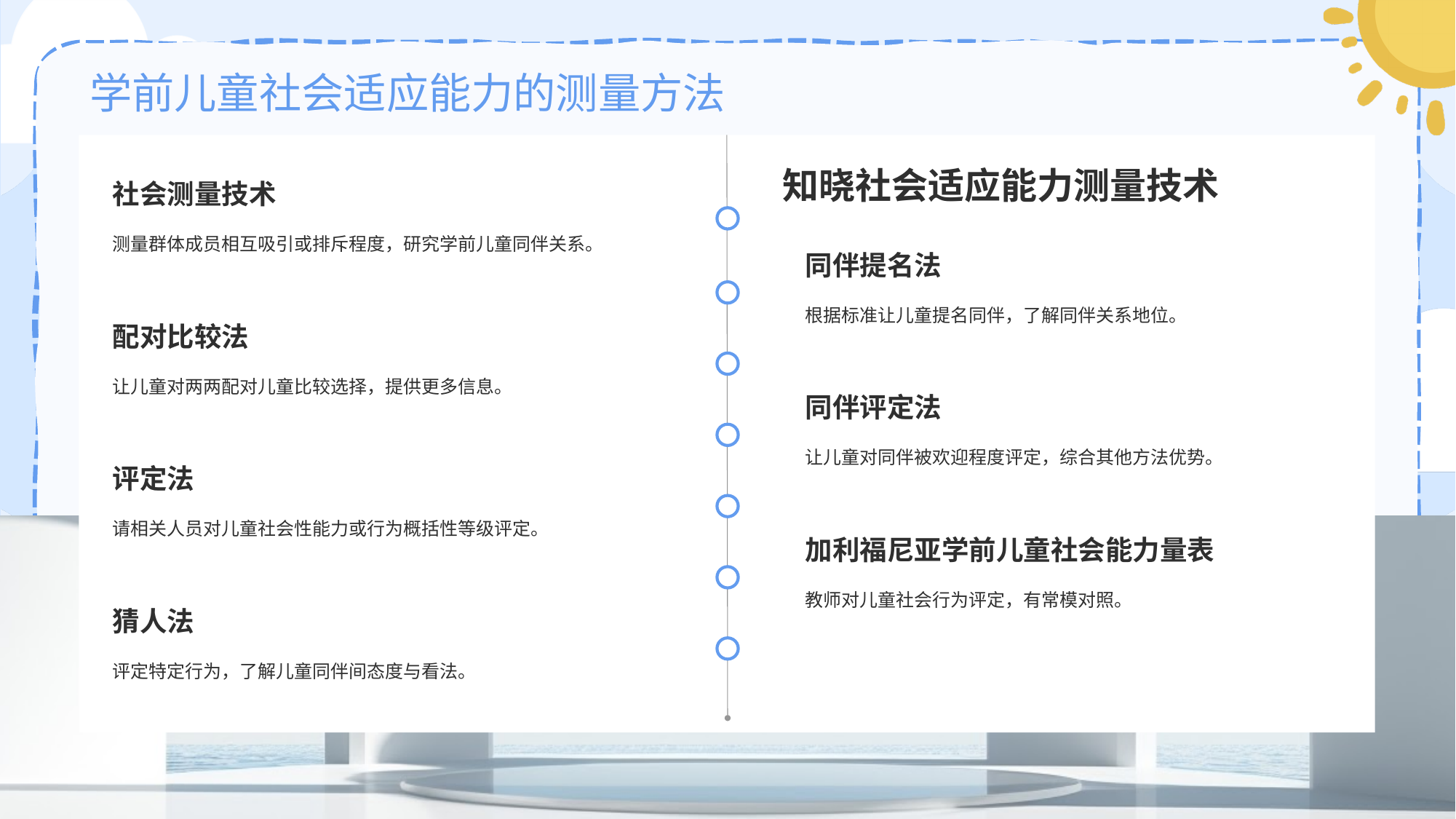

# 学前儿童社会适应能力的测量方法

知晓社会适应能力测量技术
社会测量技术

测量群体成员相互吸引或排斥程度，研究学前儿童同伴关系。
同伴提名法

根据标准让儿童提名同伴，了解同伴关系地位。
配对比较法

让儿童对两两配对儿童比较选择，提供更多信息。
同伴评定法

让儿童对同伴被欢迎程度评定，综合其他方法优势。
评定法

请相关人员对儿童社会性能力或行为概括性等级评定。
加利福尼亚学前儿童社会能力量表

教师对儿童社会行为评定，有常模对照。
猜人法

评定特定行为，了解儿童同伴间态度与看法。